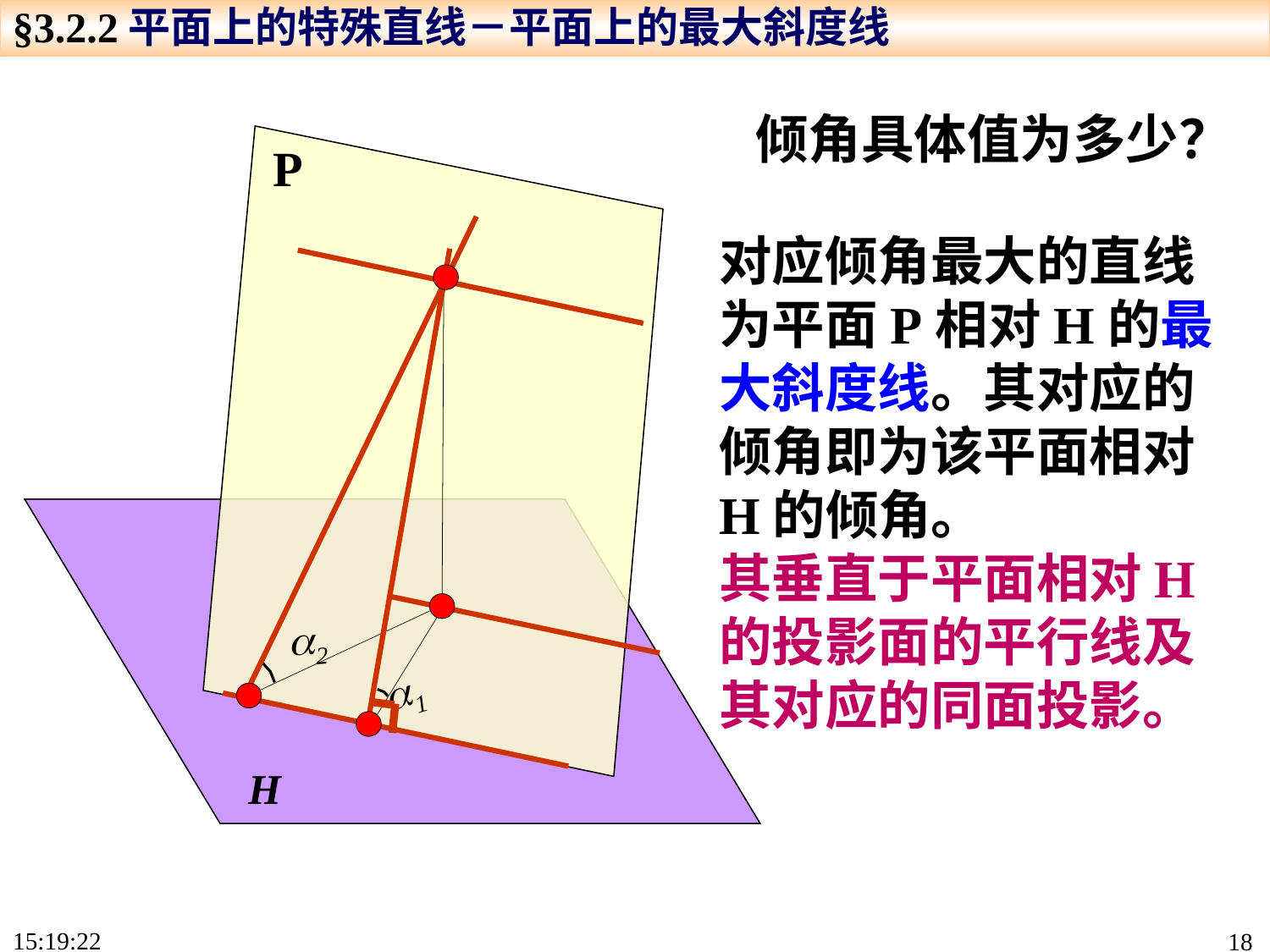

§3.2.2平面上的特殊直线－平面上的最大斜度线
倾角具体值为多少？

P

对应倾角最大的直线为平面P相对H的最大斜度线。其对应的倾角即为该平面相对H的倾角。
其垂直于平面相对H的投影面的平行线及其对应的同面投影。

α2

α1

H
15:19:22
18